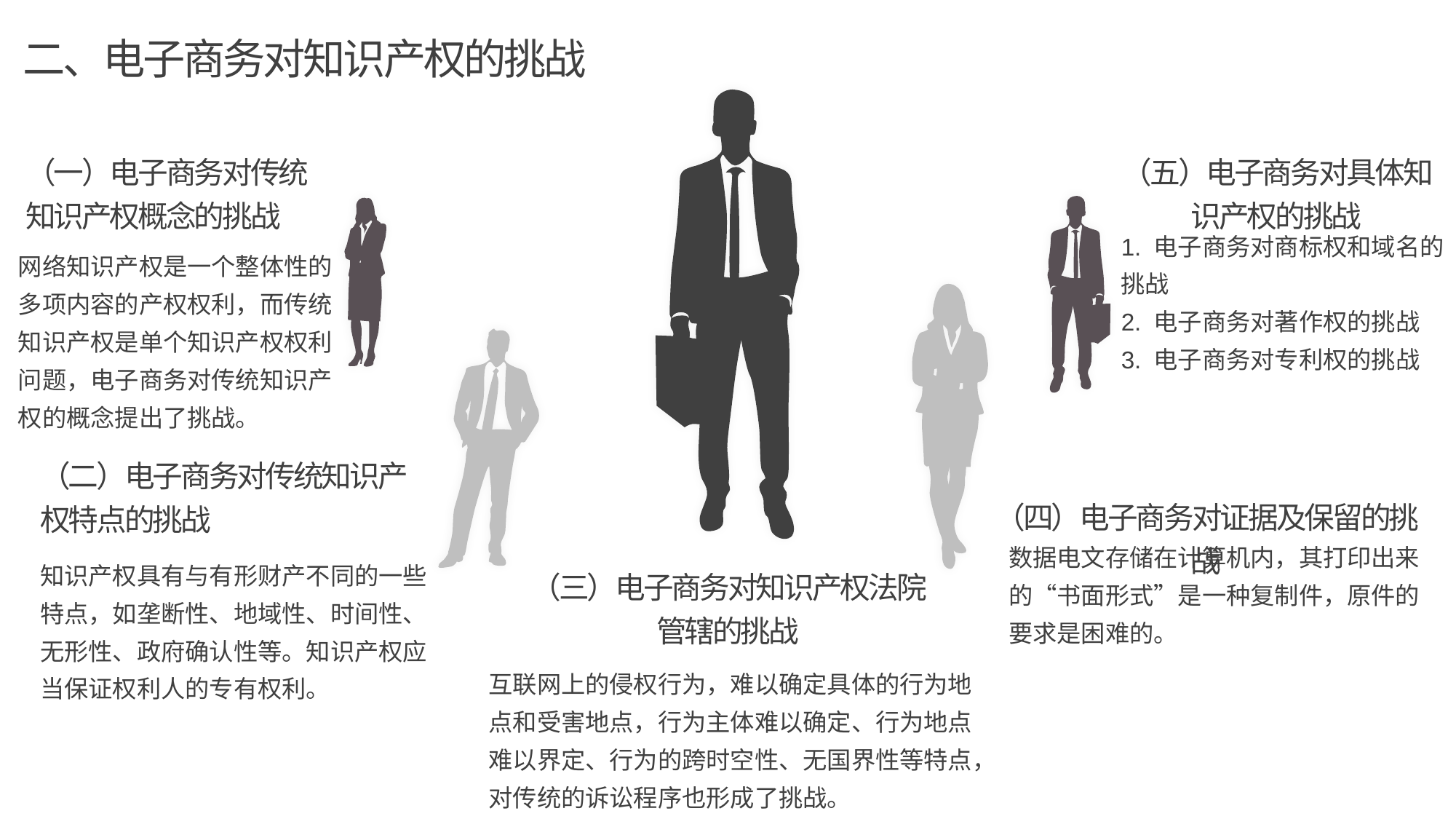

二、电子商务对知识产权的挑战

（五）电子商务对具体知识产权的挑战
1. 电子商务对商标权和域名的挑战
2. 电子商务对著作权的挑战
3. 电子商务对专利权的挑战
（一）电子商务对传统知识产权概念的挑战
网络知识产权是一个整体性的多项内容的产权权利，而传统知识产权是单个知识产权权利问题，电子商务对传统知识产权的概念提出了挑战。

（二）电子商务对传统知识产权特点的挑战
知识产权具有与有形财产不同的一些特点，如垄断性、地域性、时间性、无形性、政府确认性等。知识产权应当保证权利人的专有权利。
（四）电子商务对证据及保留的挑战
数据电文存储在计算机内，其打印出来的“书面形式”是一种复制件，原件的要求是困难的。
（三）电子商务对知识产权法院管辖的挑战
互联网上的侵权行为，难以确定具体的行为地点和受害地点，行为主体难以确定、行为地点难以界定、行为的跨时空性、无国界性等特点，对传统的诉讼程序也形成了挑战。